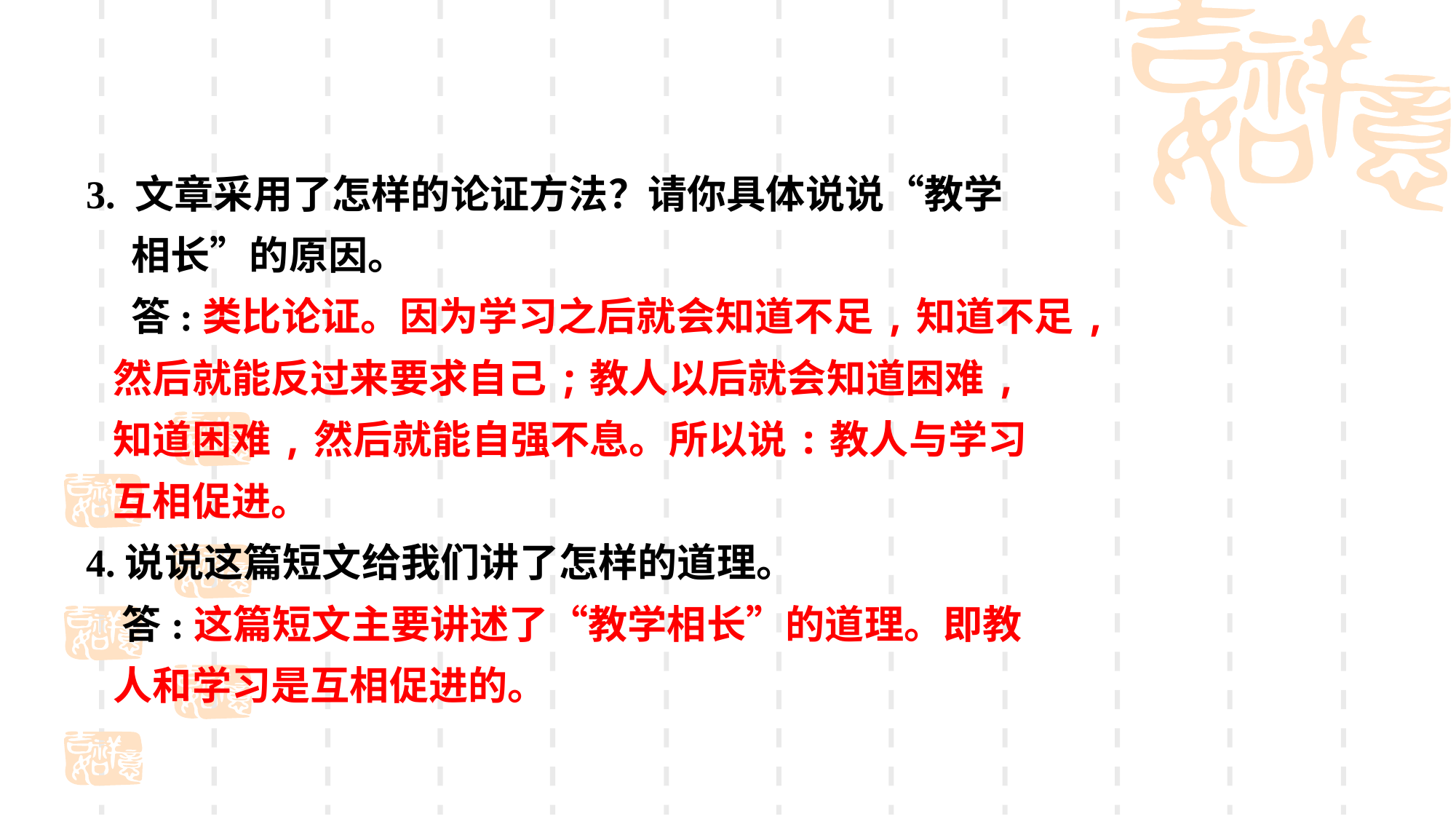

3. 文章采用了怎样的论证方法？请你具体说说“教学
    相长”的原因。
    答:类比论证。因为学习之后就会知道不足,知道不足,
  然后就能反过来要求自己;教人以后就会知道困难,
  知道困难,然后就能自强不息。所以说:教人与学习
  互相促进。
4.说说这篇短文给我们讲了怎样的道理。
   答:这篇短文主要讲述了“教学相长”的道理。即教
  人和学习是互相促进的。